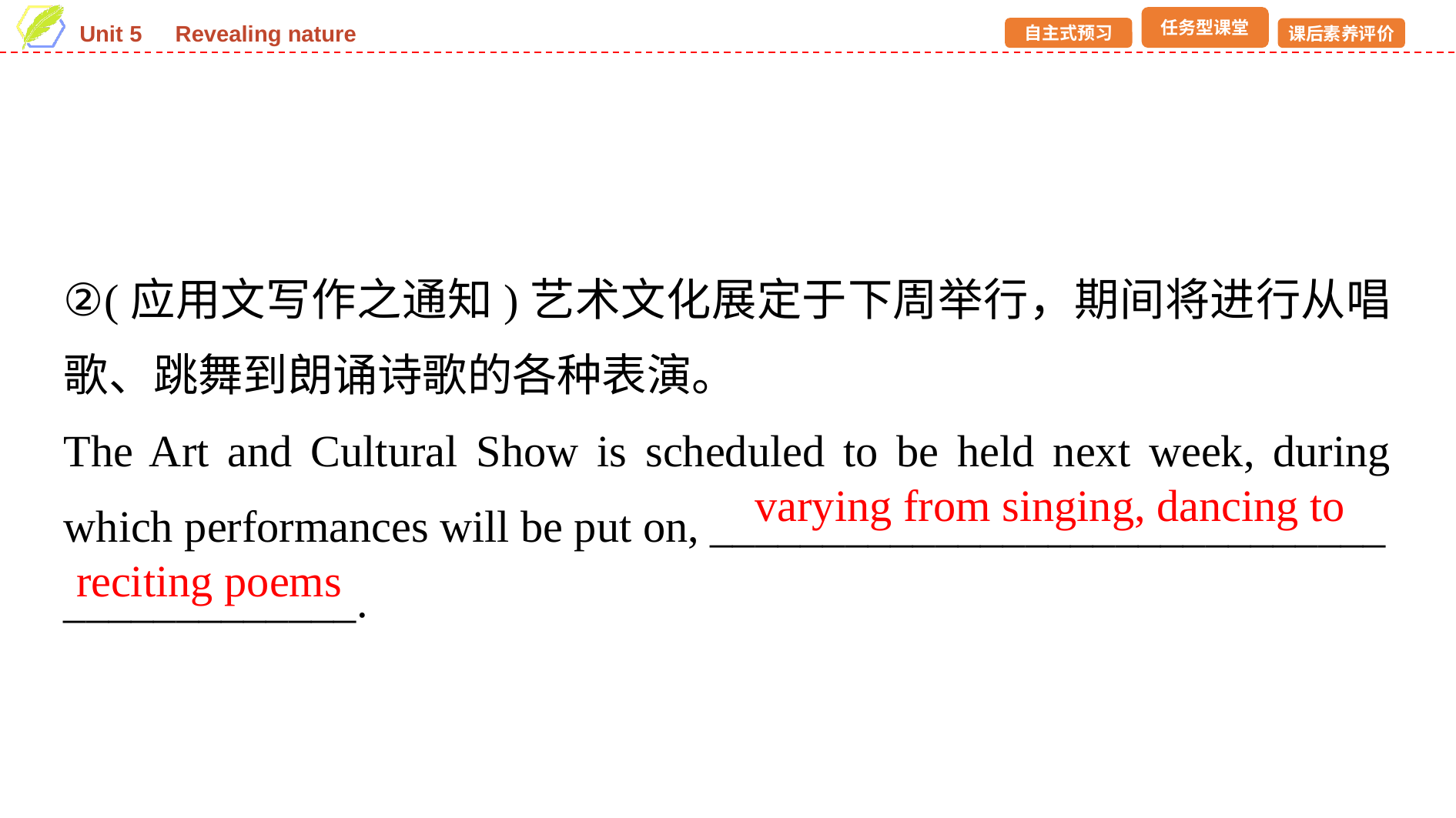

②(应用文写作之通知)艺术文化展定于下周举行，期间将进行从唱歌、跳舞到朗诵诗歌的各种表演。
The Art and Cultural Show is scheduled to be held next week, during which performances will be put on, ______________________________
_____________.
varying from singing, dancing to
reciting poems